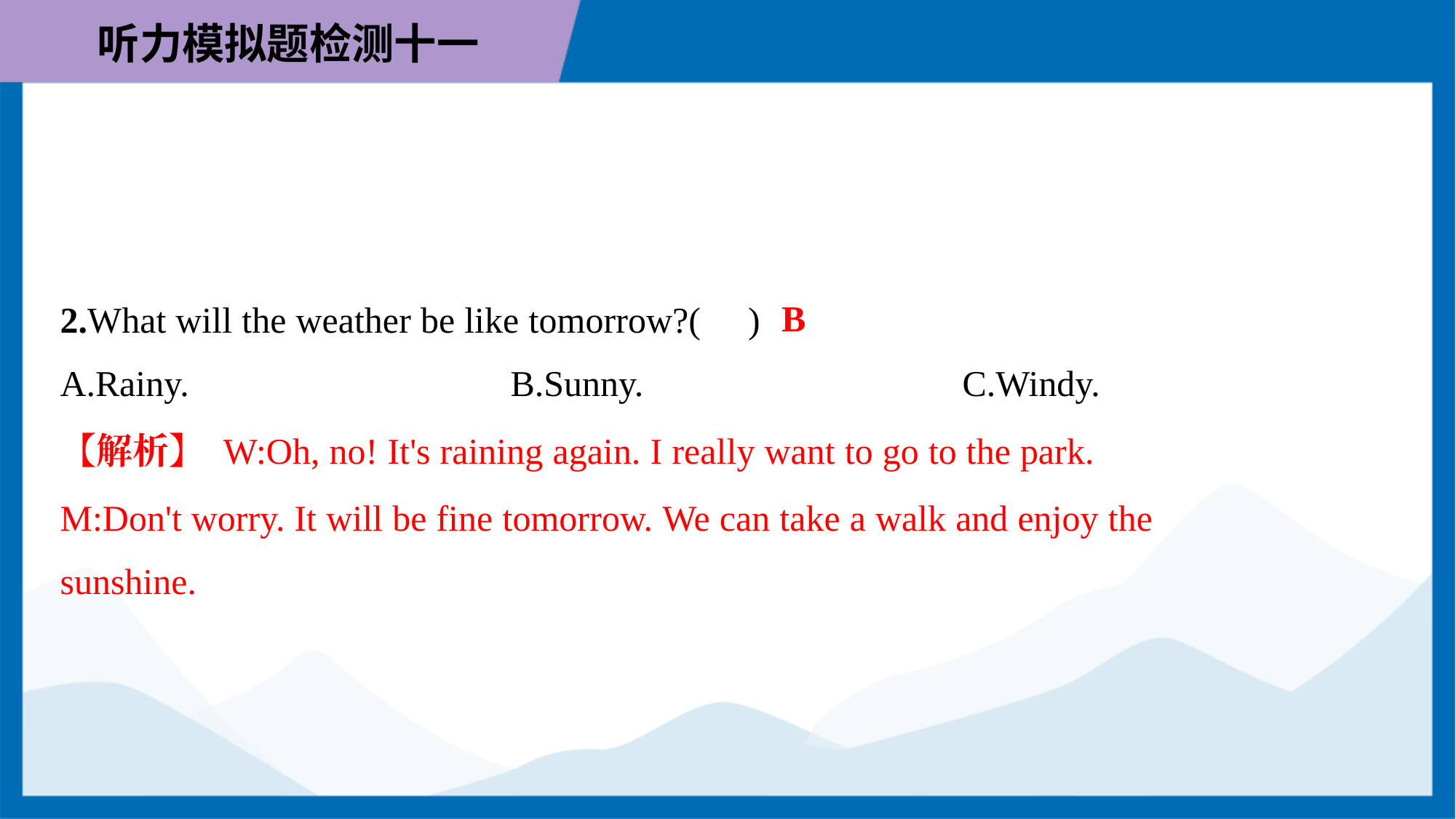

B
2.What will the weather be like tomorrow?(     )
A.Rainy.	B.Sunny.	C.Windy.
【解析】 W:Oh, no! It's raining again. I really want to go to the park.
M:Don't worry. It will be fine tomorrow. We can take a walk and enjoy the
sunshine.